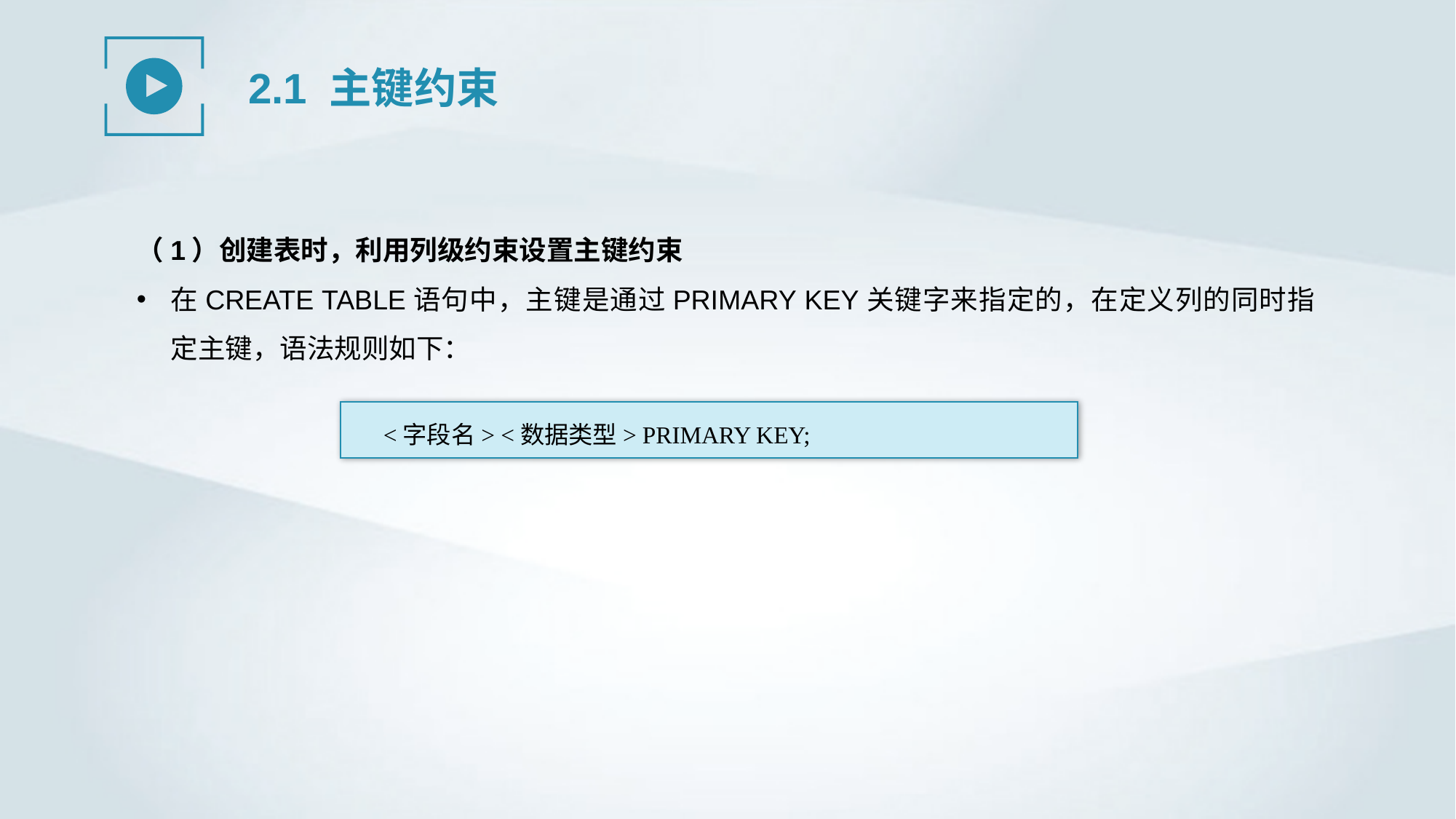

2.1 主键约束
（1）创建表时，利用列级约束设置主键约束
在CREATE TABLE语句中，主键是通过PRIMARY KEY关键字来指定的，在定义列的同时指定主键，语法规则如下：
<字段名> <数据类型> PRIMARY KEY;